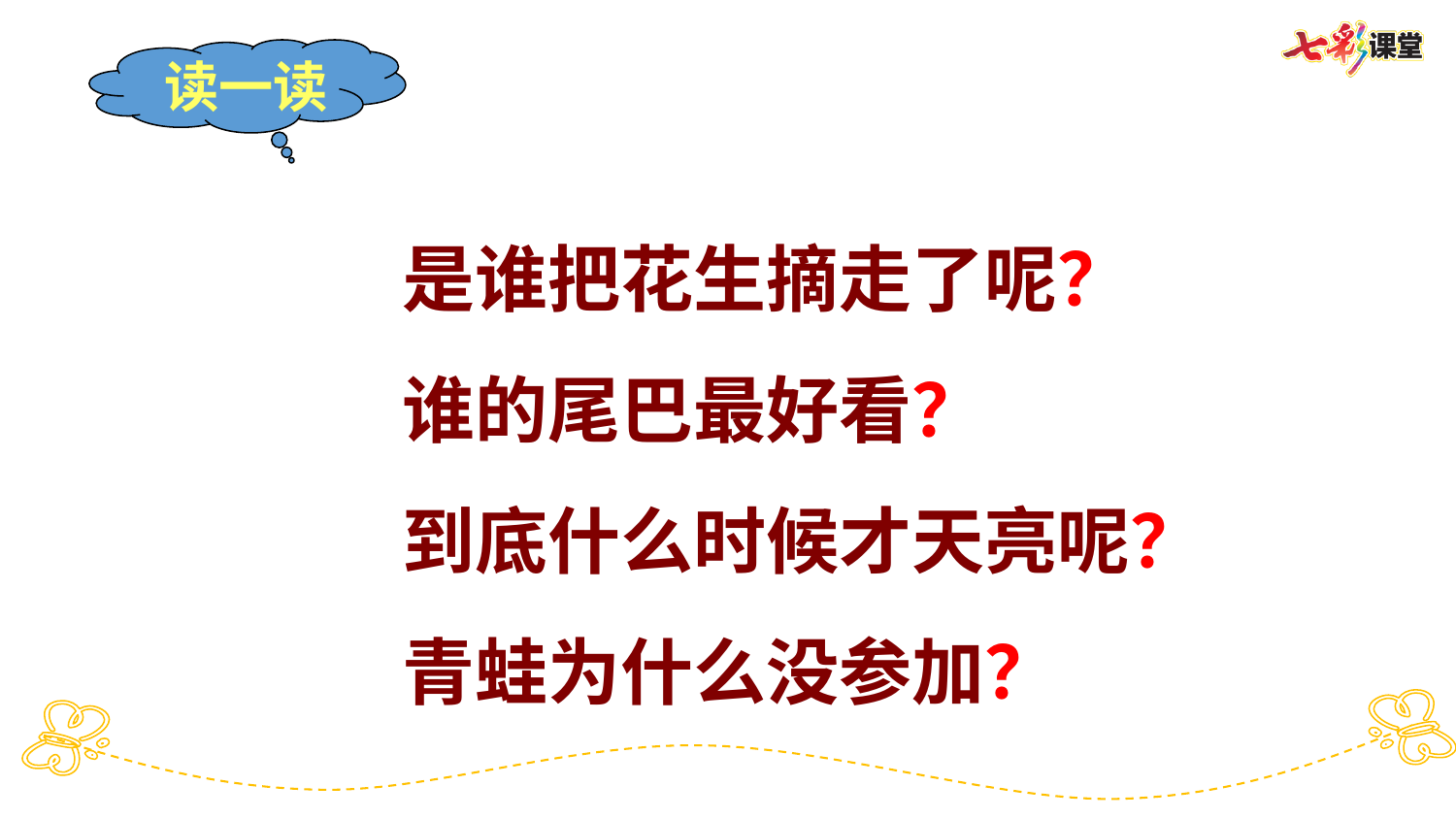

读一读
是谁把花生摘走了呢？
谁的尾巴最好看？
到底什么时候才天亮呢？
青蛙为什么没参加？